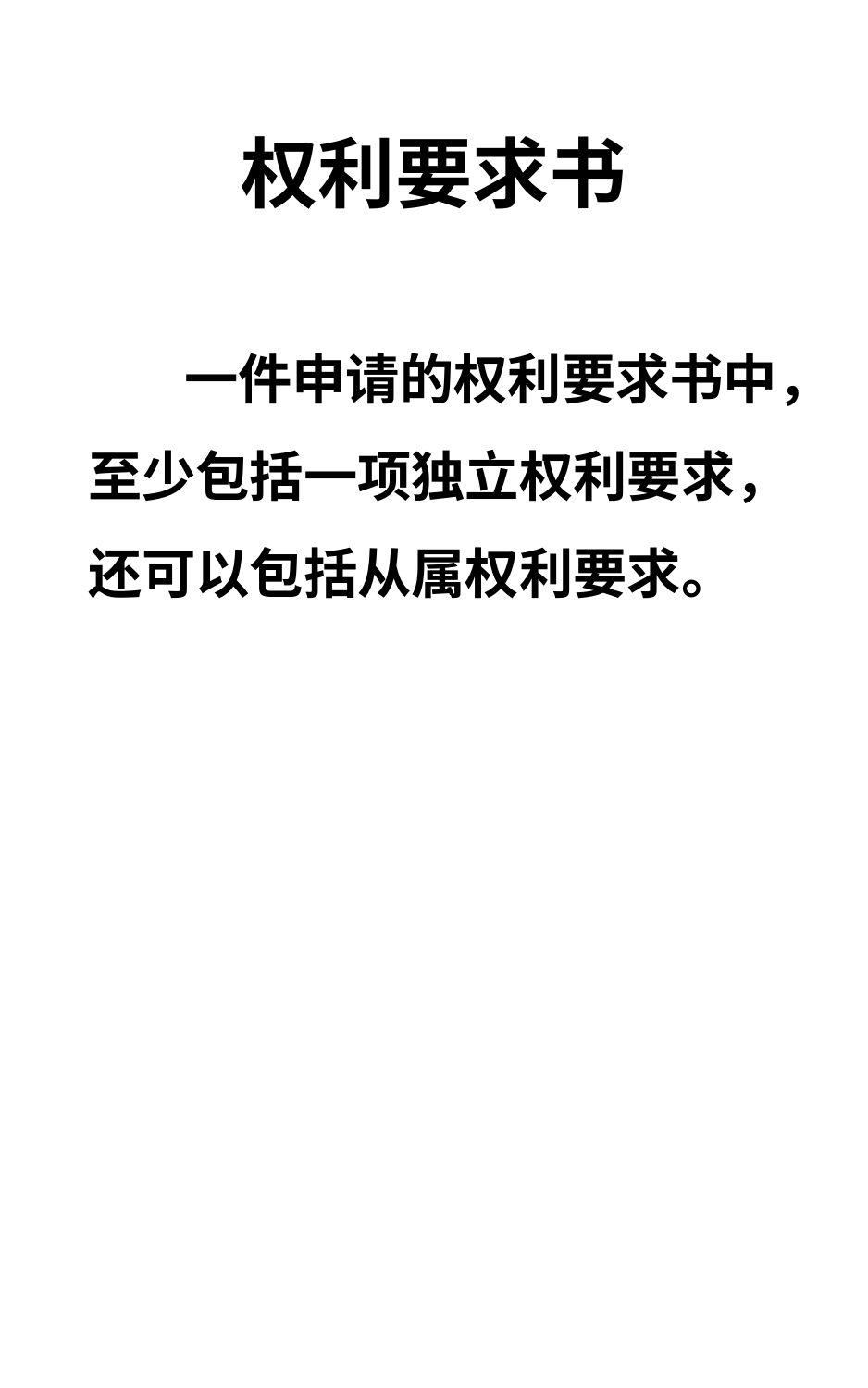

# 权利要求书
        一件申请的权利要求书中，至少包括一项独立权利要求，还可以包括从属权利要求。